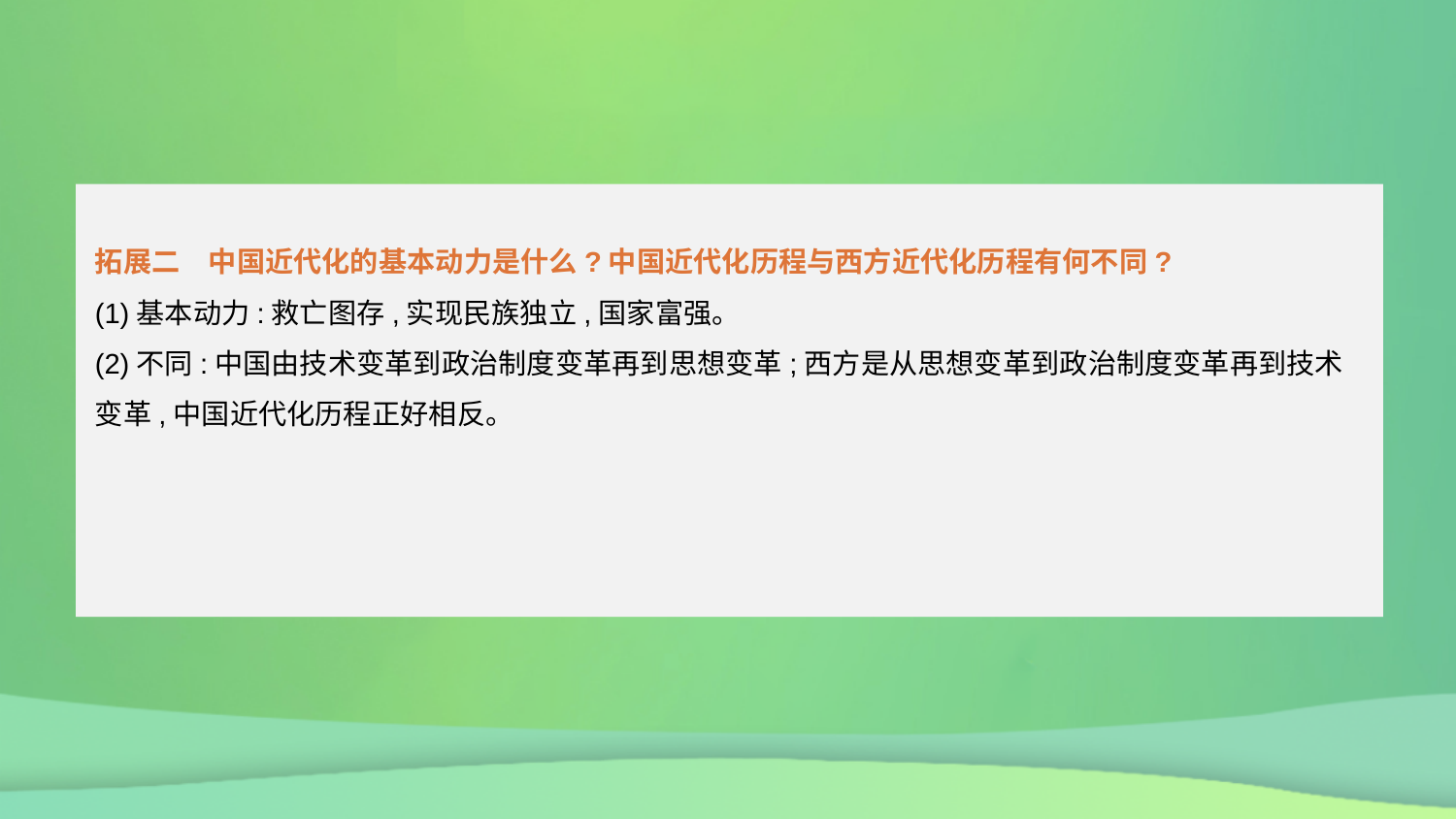

拓展二　中国近代化的基本动力是什么?中国近代化历程与西方近代化历程有何不同?
(1)基本动力:救亡图存,实现民族独立,国家富强。
(2)不同:中国由技术变革到政治制度变革再到思想变革;西方是从思想变革到政治制度变革再到技术变革,中国近代化历程正好相反。